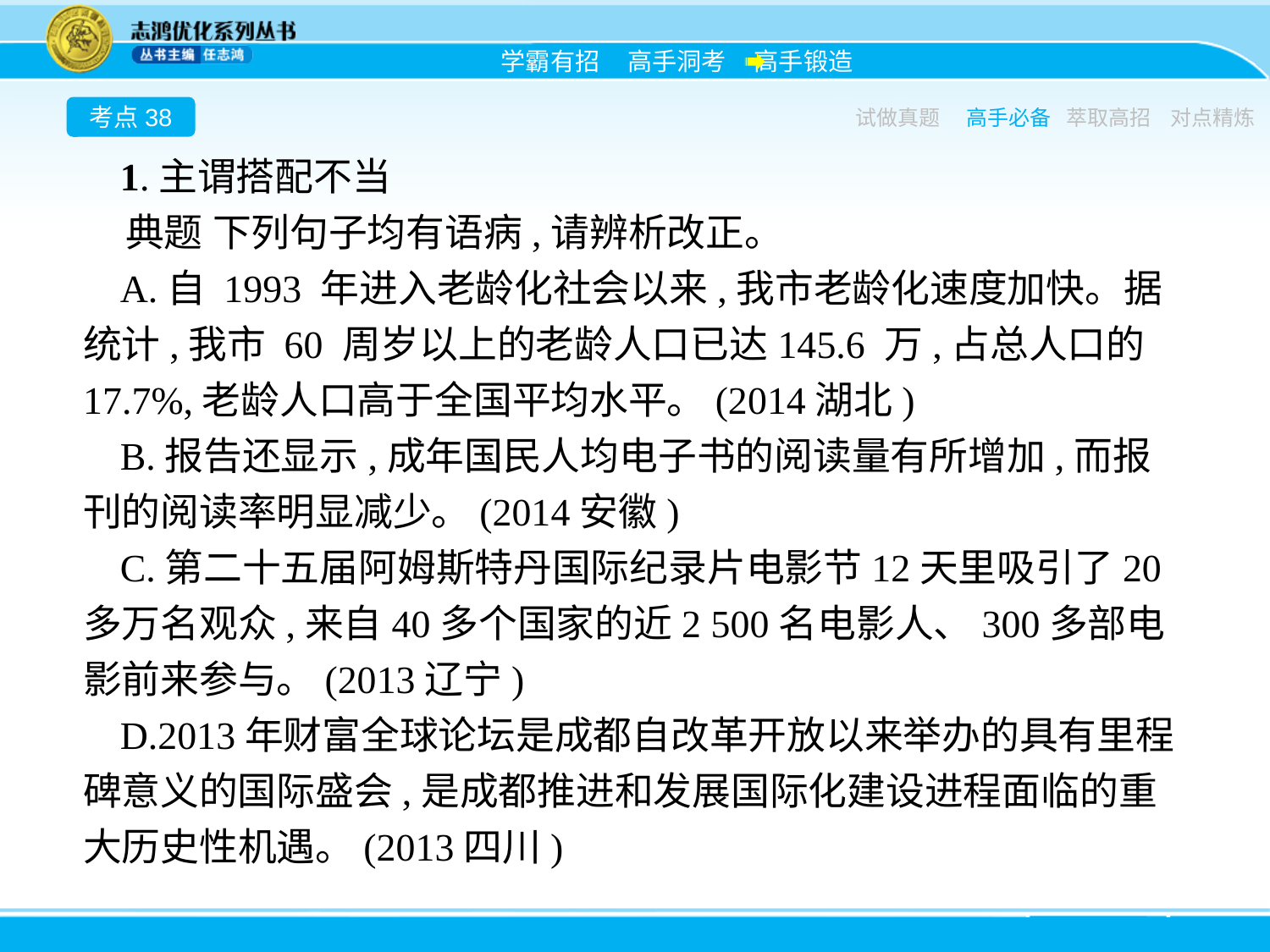

考点38
试做真题
高手必备
萃取高招
对点精炼
1.主谓搭配不当
典题 下列句子均有语病,请辨析改正。
A.自 1993 年进入老龄化社会以来,我市老龄化速度加快。据统计,我市 60 周岁以上的老龄人口已达145.6 万,占总人口的17.7%,老龄人口高于全国平均水平。(2014湖北)
B.报告还显示,成年国民人均电子书的阅读量有所增加,而报刊的阅读率明显减少。(2014安徽)
C.第二十五届阿姆斯特丹国际纪录片电影节12天里吸引了20多万名观众,来自40多个国家的近2 500名电影人、300多部电影前来参与。(2013辽宁)
D.2013年财富全球论坛是成都自改革开放以来举办的具有里程碑意义的国际盛会,是成都推进和发展国际化建设进程面临的重大历史性机遇。(2013四川)